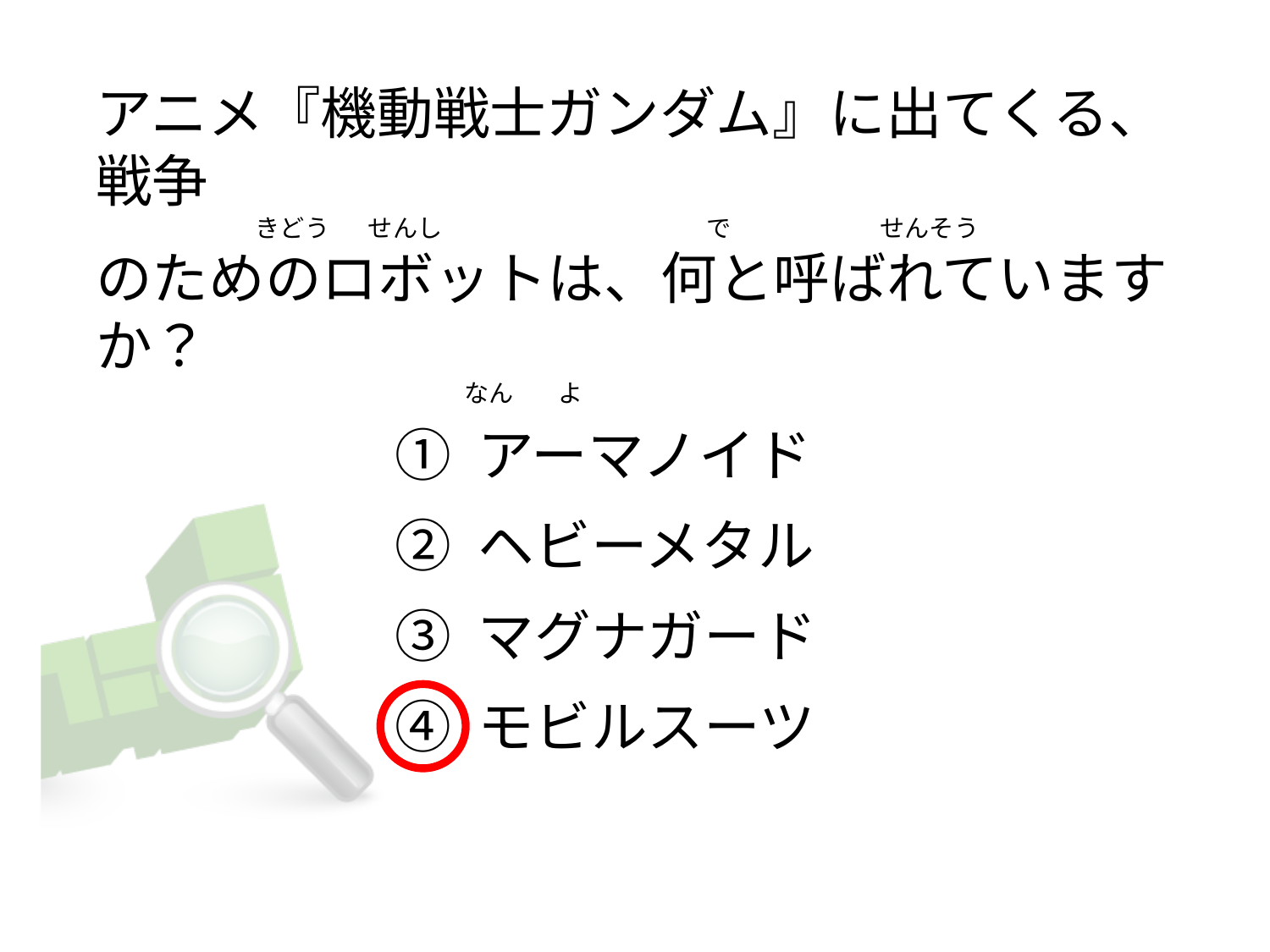

# アニメ『機動戦士ガンダム』に出てくる、戦争                              きどう       せんし                                                で                           せんそう のためのロボットは、何と呼ばれていますか？                                                                    なん        よ
① アーマノイド
② ヘビーメタル
③ マグナガード
④ モビルスーツ